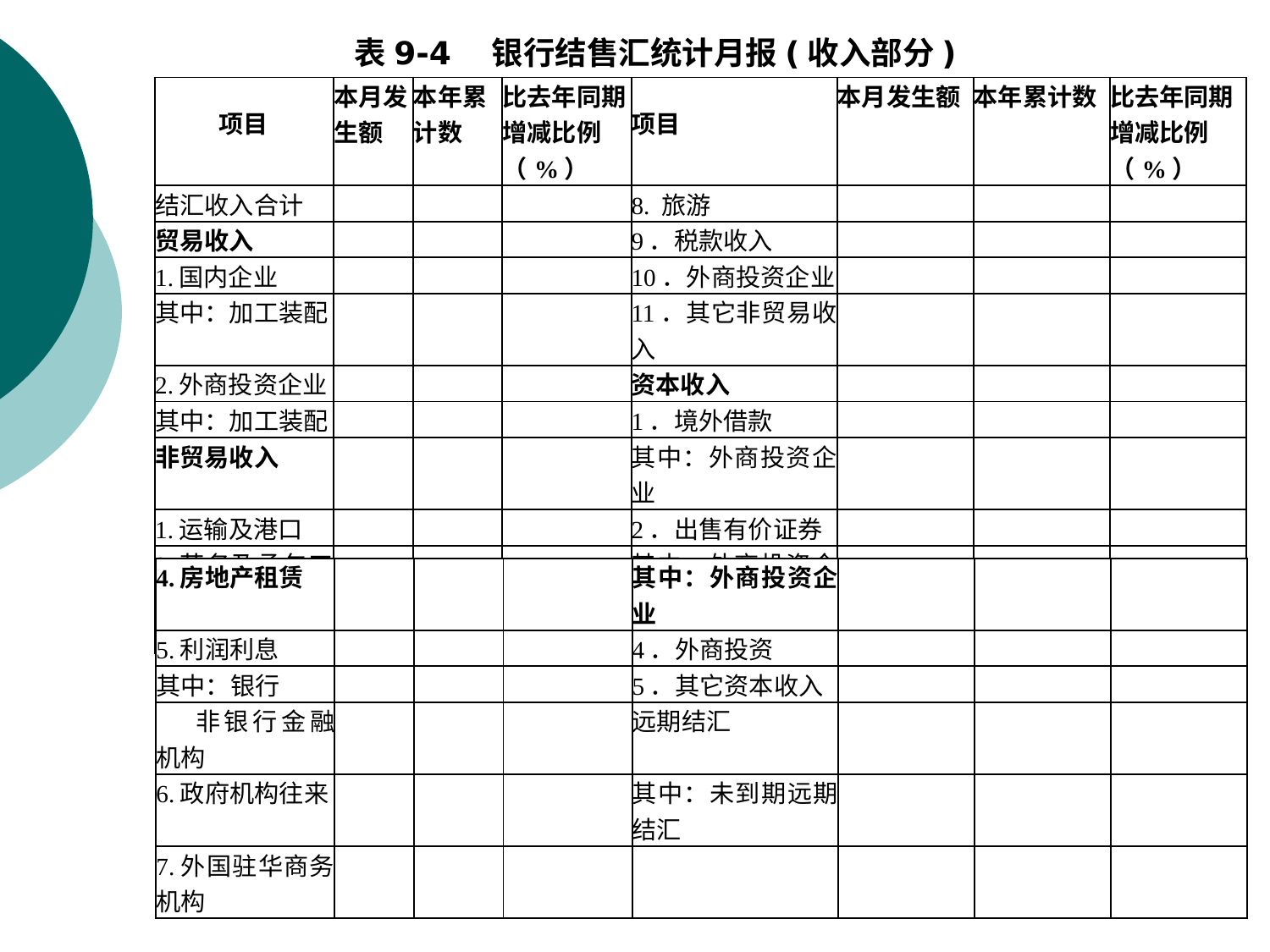

表9-4   银行结售汇统计月报(收入部分)
| 项目 | 本月发生额 | 本年累计数 | 比去年同期增减比例（%） | 项目 | 本月发生额 | 本年累计数 | 比去年同期增减比例（%） |
| --- | --- | --- | --- | --- | --- | --- | --- |
| 结汇收入合计 |  |  |  | 8. 旅游 |  |  |  |
| 贸易收入 |  |  |  | 9．税款收入 |  |  |  |
| 1.国内企业 |  |  |  | 10．外商投资企业 |  |  |  |
| 其中：加工装配 |  |  |  | 11．其它非贸易收入 |  |  |  |
| 2.外商投资企业 |  |  |  | 资本收入 |  |  |  |
| 其中：加工装配 |  |  |  | 1．境外借款 |  |  |  |
| 非贸易收入 |  |  |  | 其中：外商投资企业 |  |  |  |
| 1.运输及港口 |  |  |  | 2．出售有价证券 |  |  |  |
| 2.劳务及承包工程 |  |  |  | 其中：外商投资企业 |  |  |  |
| 3.国内居民外汇 |  |  |  | 3．房地产出售 |  |  |  |
| 4.房地产租赁 |  |  |  | 其中：外商投资企业 |  |  |  |
| --- | --- | --- | --- | --- | --- | --- | --- |
| 5.利润利息 |  |  |  | 4．外商投资 |  |  |  |
| 其中：银行 |  |  |  | 5．其它资本收入 |  |  |  |
| 非银行金融机构 |  |  |  | 远期结汇 |  |  |  |
| 6.政府机构往来 |  |  |  | 其中：未到期远期结汇 |  |  |  |
| 7.外国驻华商务机构 |  |  |  |  |  |  |  |